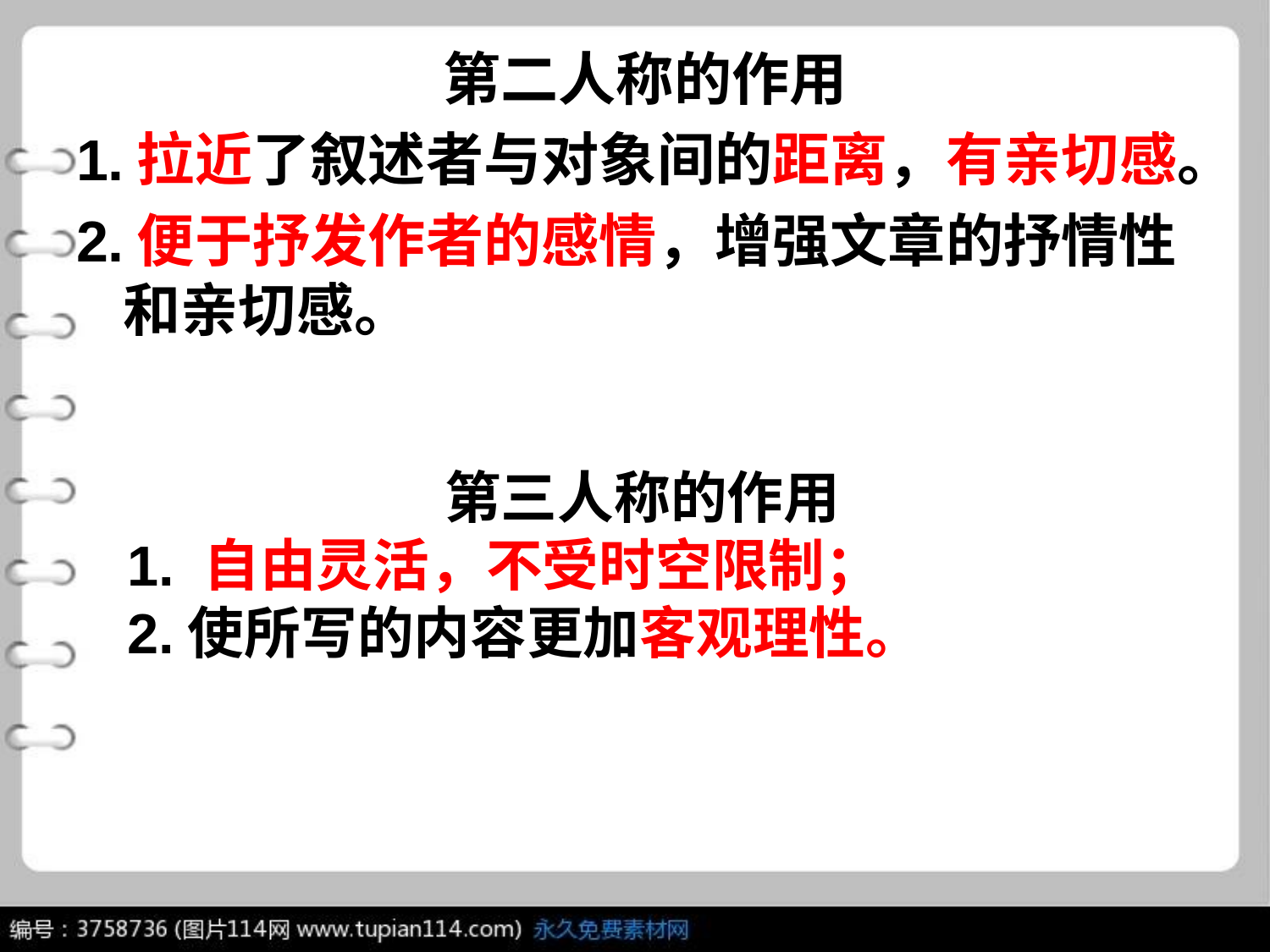

第二人称的作用
1.拉近了叙述者与对象间的距离，有亲切感。
2.便于抒发作者的感情，增强文章的抒情性和亲切感。

                                           第三人称的作用
1. 自由灵活，不受时空限制；
2.使所写的内容更加客观理性。